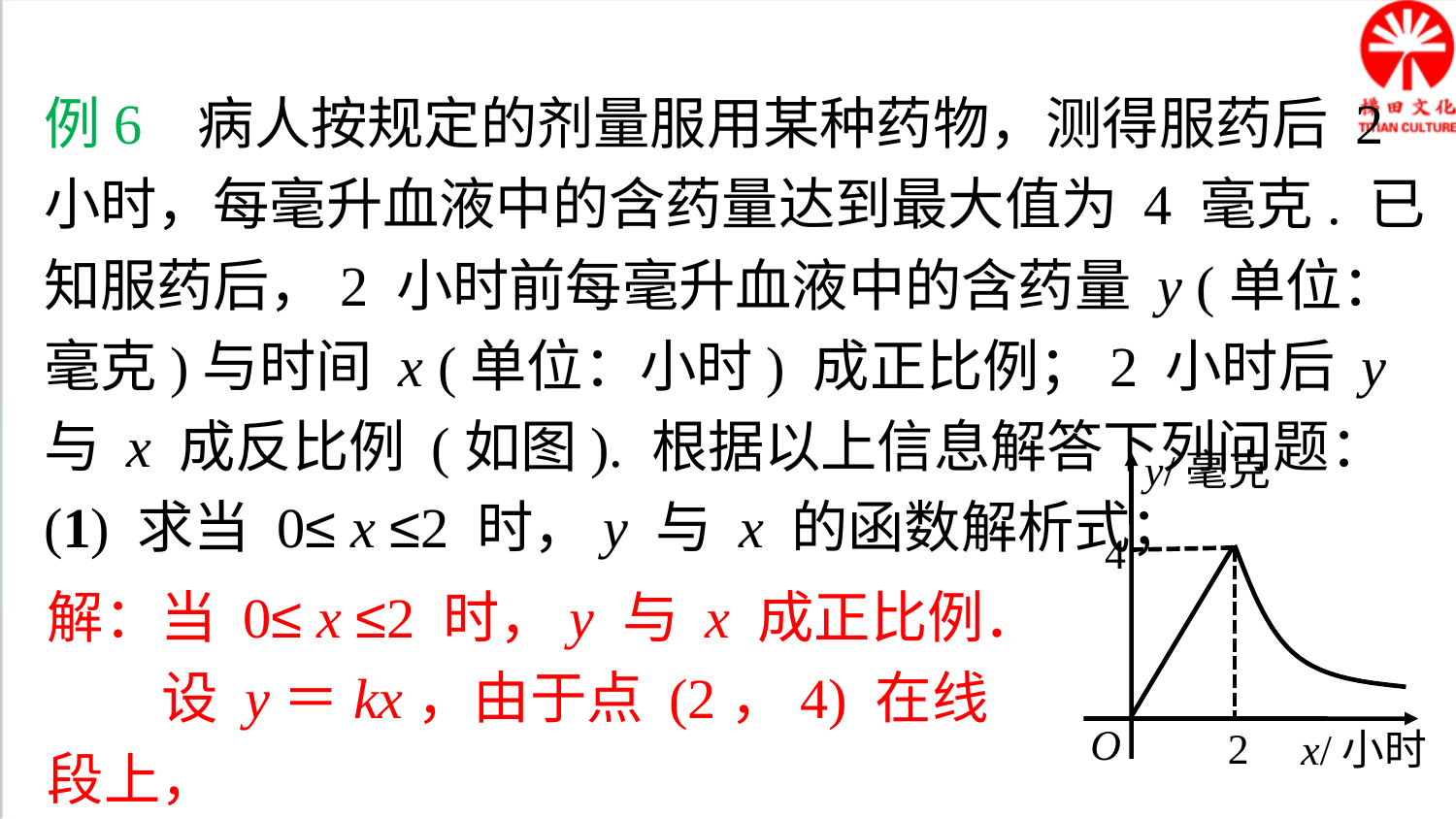

例6   病人按规定的剂量服用某种药物，测得服药后 2 小时，每毫升血液中的含药量达到最大值为 4 毫克. 已知服药后，2 小时前每毫升血液中的含药量 y (单位：毫克)与时间 x (单位：小时) 成正比例；2 小时后 y 与 x 成反比例 (如图). 根据以上信息解答下列问题：
(1) 求当 0≤ x ≤2 时，y 与 x 的函数解析式；

y/毫克

O
x/小时

4
2
解：当 0≤ x ≤2 时，y 与 x 成正比例．
        设 y＝kx，由于点 (2，4) 在线段上，
        所以 4＝2k，k＝2，即 y＝2x.